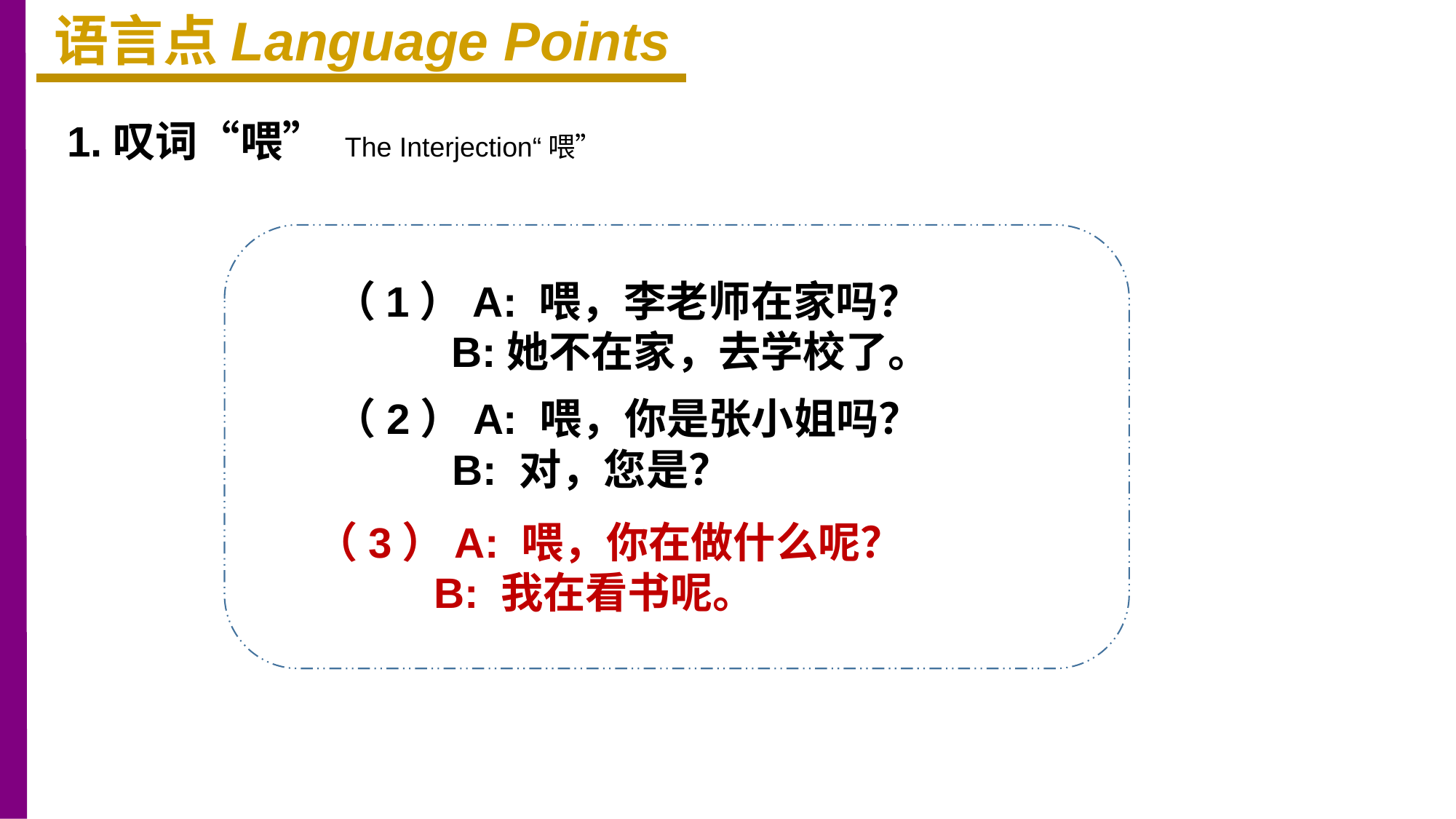

语言点Language Points
1.叹词“喂” The Interjection“喂”

（1）A: 喂，李老师在家吗？
          B:她不在家，去学校了。
（2）A: 喂，你是张小姐吗？
          B: 对，您是？
（3）A: 喂，你在做什么呢？
          B: 我在看书呢。